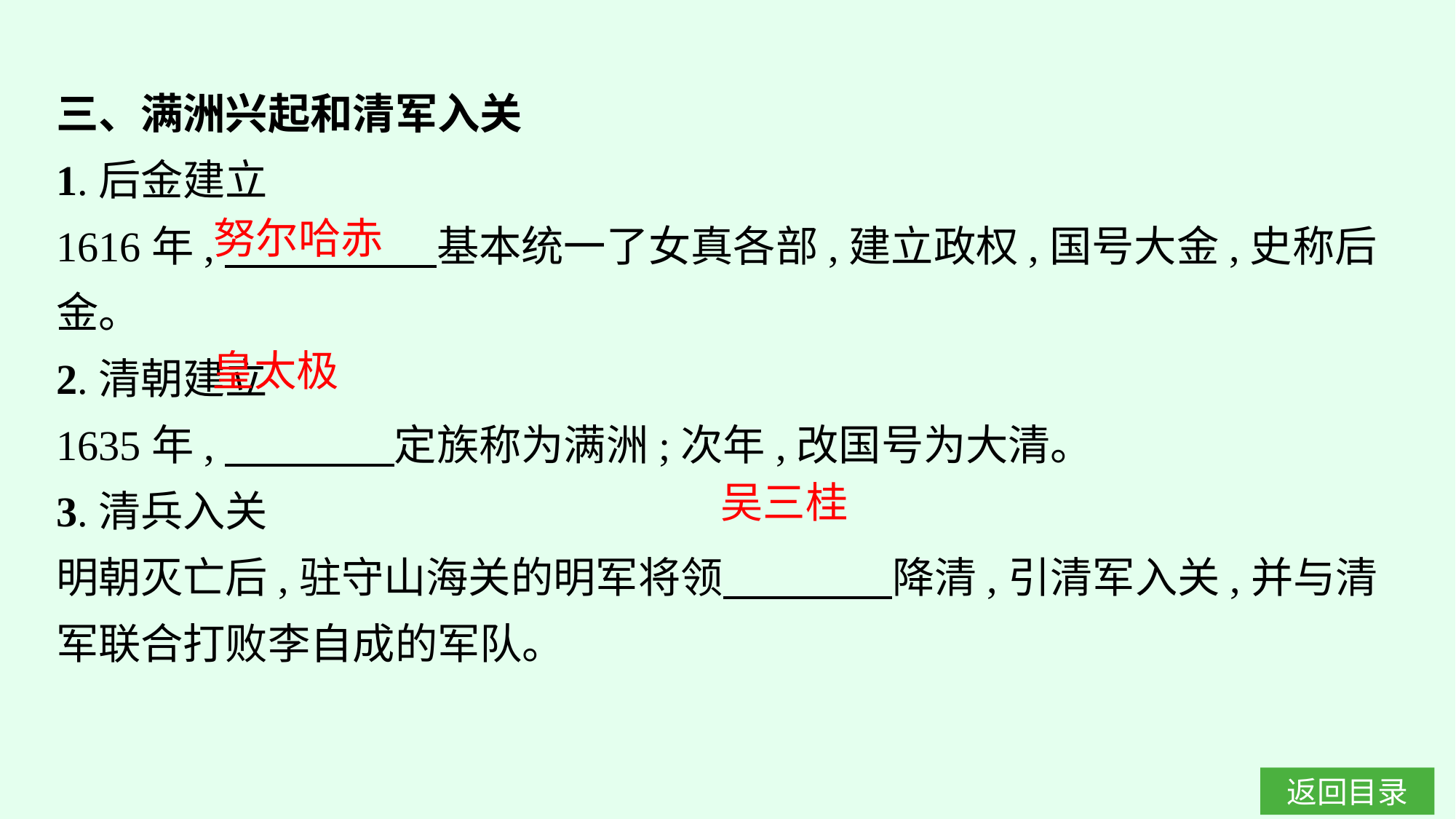

三、满洲兴起和清军入关
1.后金建立
1616年,　　　　　基本统一了女真各部,建立政权,国号大金,史称后金。
2.清朝建立
1635年,　　　　定族称为满洲;次年,改国号为大清。
3.清兵入关
明朝灭亡后,驻守山海关的明军将领　　　　降清,引清军入关,并与清军联合打败李自成的军队。
努尔哈赤
皇太极
吴三桂